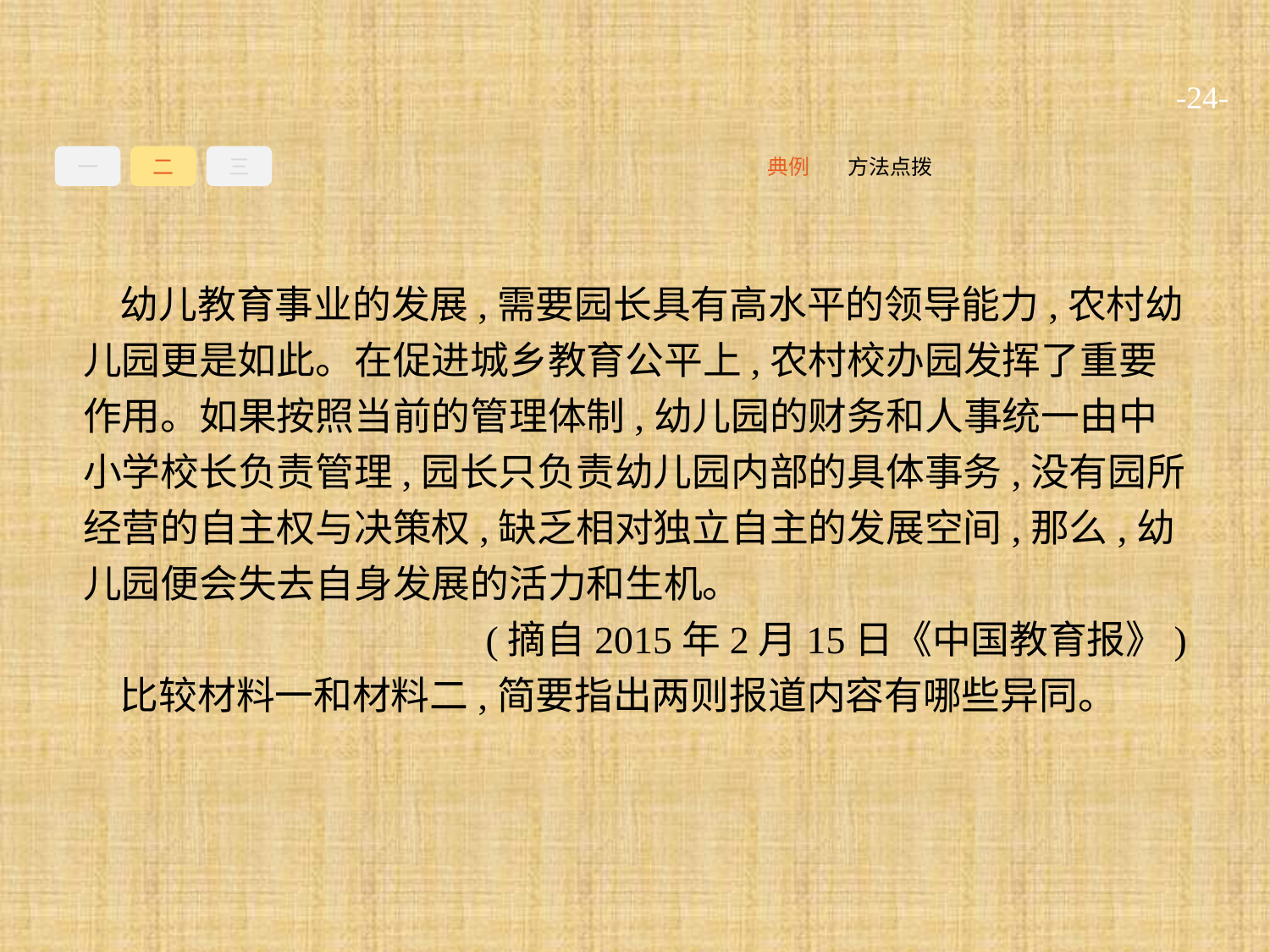

-24-
一
二
三
方法点拨
典例
幼儿教育事业的发展,需要园长具有高水平的领导能力,农村幼儿园更是如此。在促进城乡教育公平上,农村校办园发挥了重要作用。如果按照当前的管理体制,幼儿园的财务和人事统一由中小学校长负责管理,园长只负责幼儿园内部的具体事务,没有园所经营的自主权与决策权,缺乏相对独立自主的发展空间,那么,幼儿园便会失去自身发展的活力和生机。
(摘自2015年2月15日《中国教育报》)
比较材料一和材料二,简要指出两则报道内容有哪些异同。